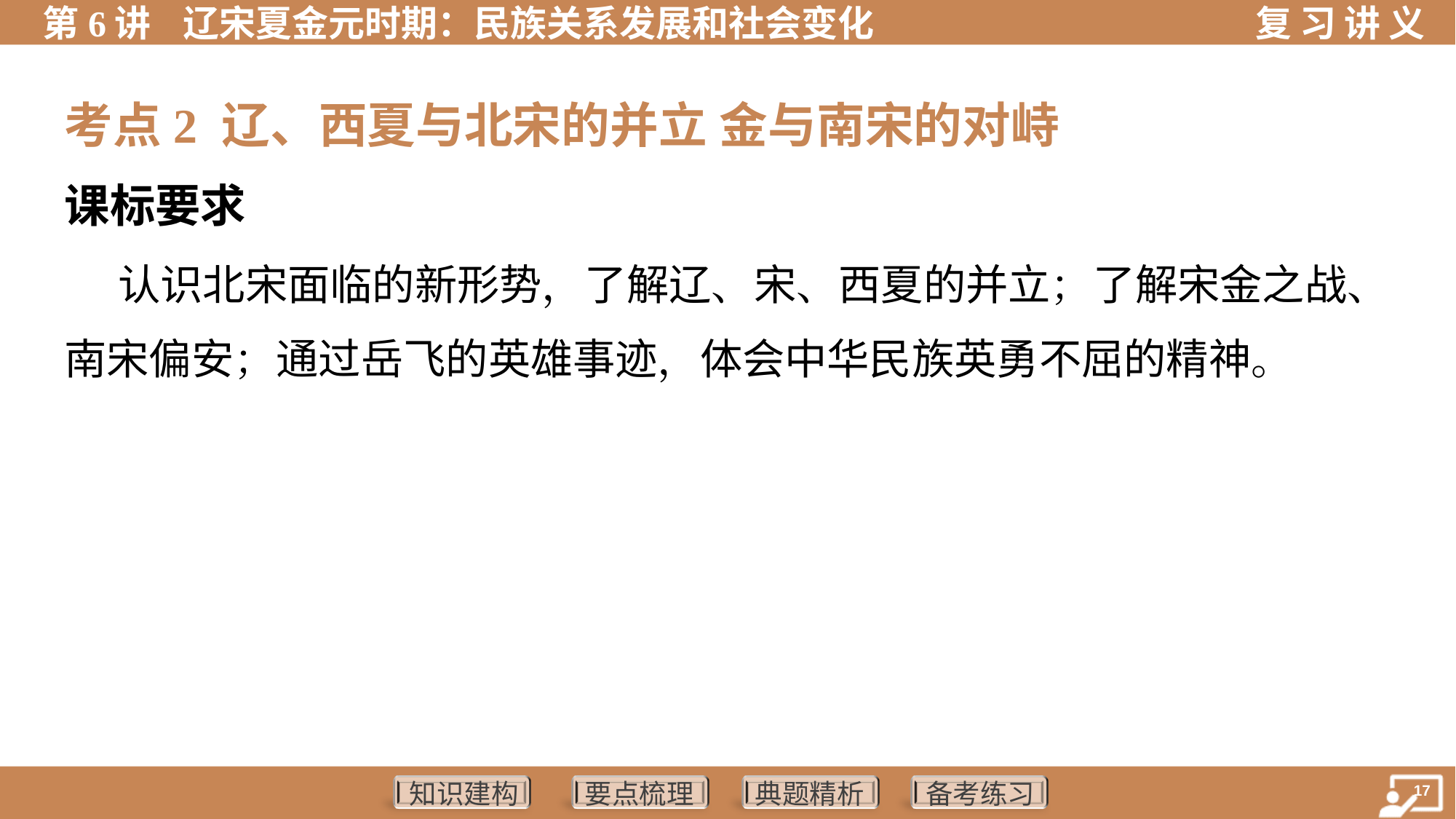

考点2 辽、西夏与北宋的并立 金与南宋的对峙
课标要求
    认识北宋面临的新形势，了解辽、宋、西夏的并立；了解宋金之战、
南宋偏安；通过岳飞的英雄事迹，体会中华民族英勇不屈的精神。